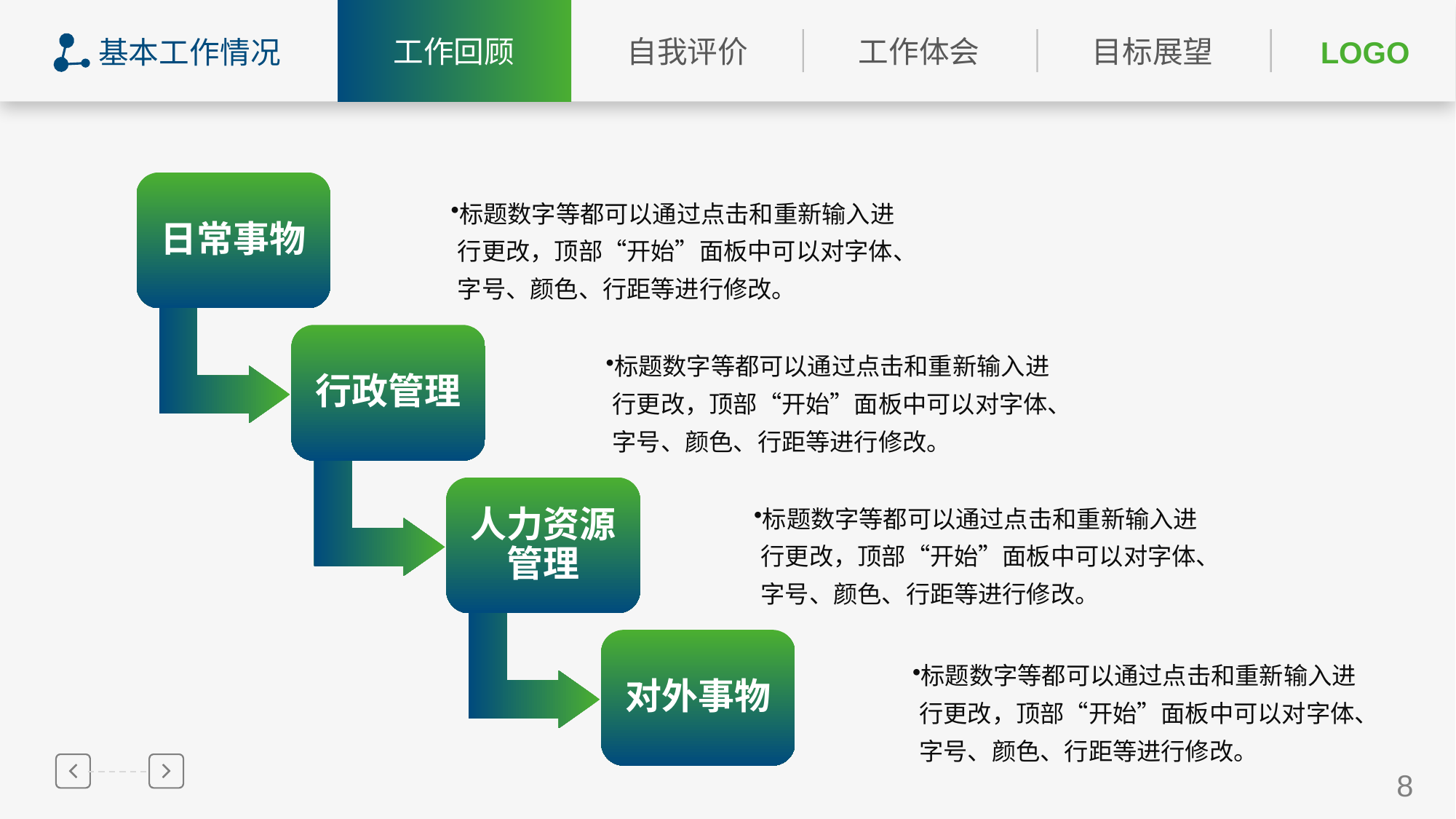

基本工作情况

日常事物
标题数字等都可以通过点击和重新输入进行更改，顶部“开始”面板中可以对字体、字号、颜色、行距等进行修改。

行政管理
标题数字等都可以通过点击和重新输入进行更改，顶部“开始”面板中可以对字体、字号、颜色、行距等进行修改。

人力资源管理
标题数字等都可以通过点击和重新输入进行更改，顶部“开始”面板中可以对字体、字号、颜色、行距等进行修改。

对外事物
标题数字等都可以通过点击和重新输入进行更改，顶部“开始”面板中可以对字体、字号、颜色、行距等进行修改。